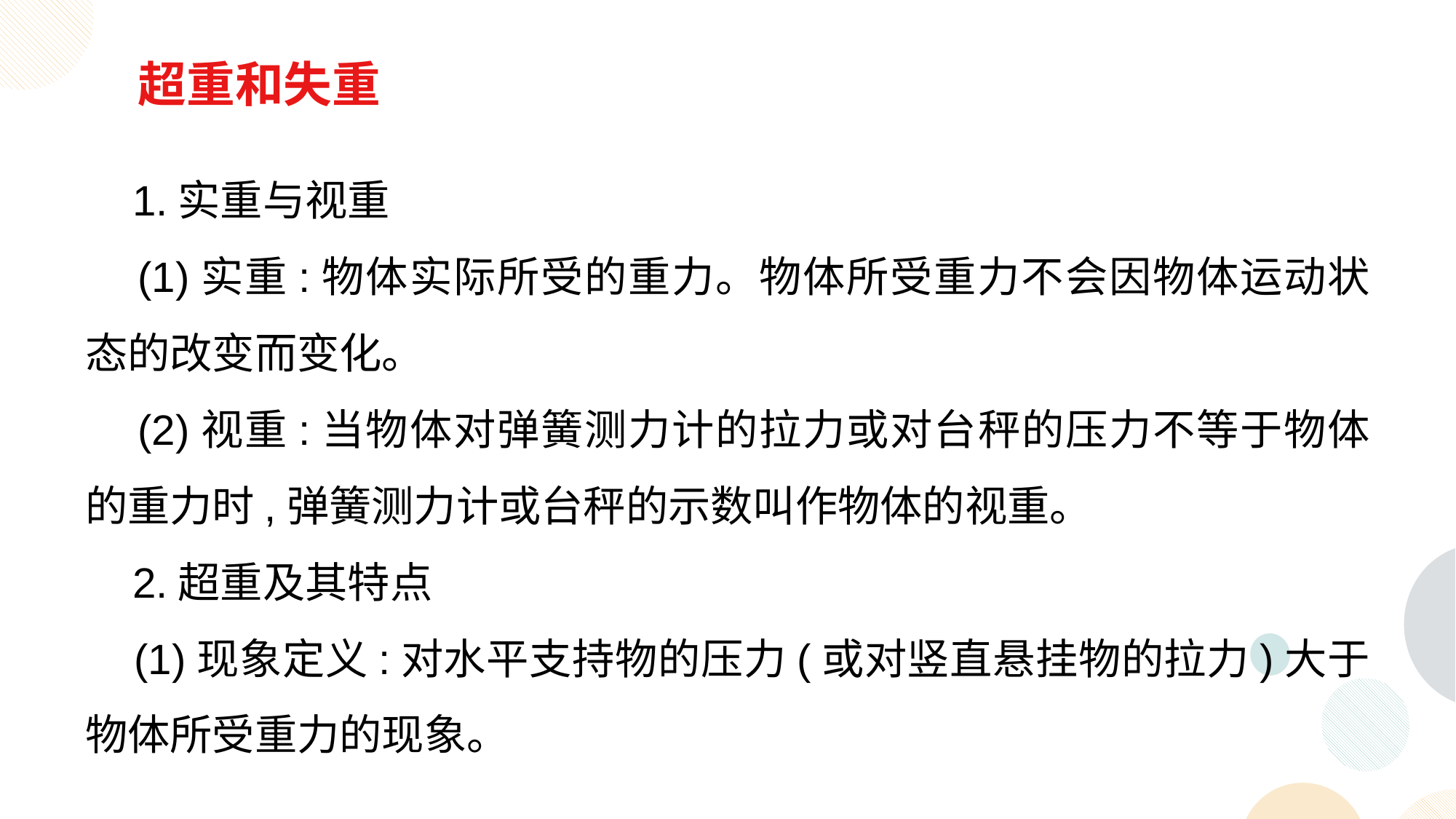

超重和失重

    1.实重与视重
    (1)实重:物体实际所受的重力。物体所受重力不会因物体运动状态的改变而变化。
    (2)视重:当物体对弹簧测力计的拉力或对台秤的压力不等于物体的重力时,弹簧测力计或台秤的示数叫作物体的视重。
    2.超重及其特点
    (1)现象定义:对水平支持物的压力(或对竖直悬挂物的拉力)大于物体所受重力的现象。